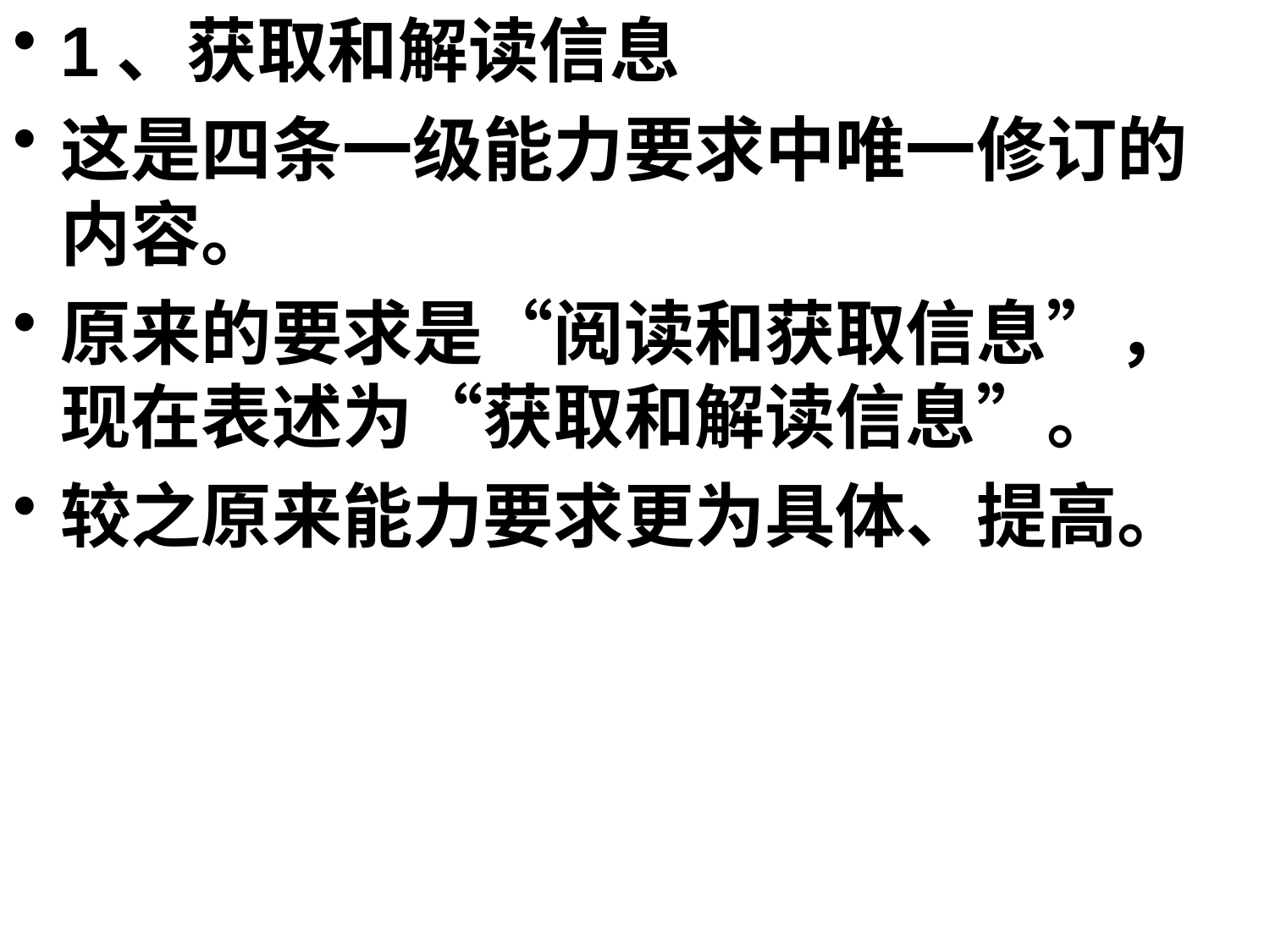

1、获取和解读信息
这是四条一级能力要求中唯一修订的内容。
原来的要求是“阅读和获取信息”，现在表述为“获取和解读信息”。
较之原来能力要求更为具体、提高。